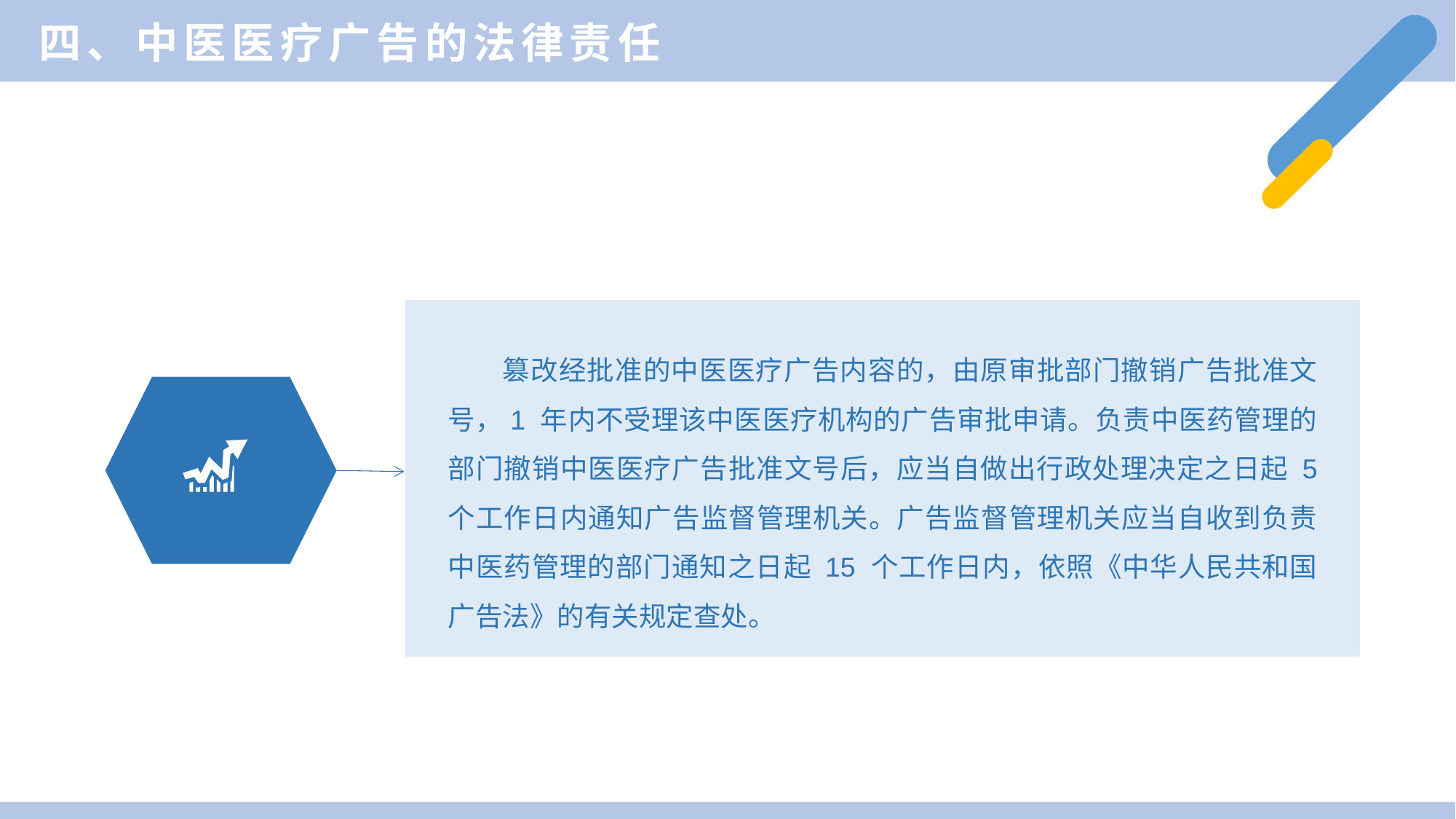

四、中医医疗广告的法律责任

篡改经批准的中医医疗广告内容的，由原审批部门撤销广告批准文号，1 年内不受理该中医医疗机构的广告审批申请。负责中医药管理的部门撤销中医医疗广告批准文号后，应当自做出行政处理决定之日起 5 个工作日内通知广告监督管理机关。广告监督管理机关应当自收到负责中医药管理的部门通知之日起 15 个工作日内，依照《中华人民共和国广告法》的有关规定查处。